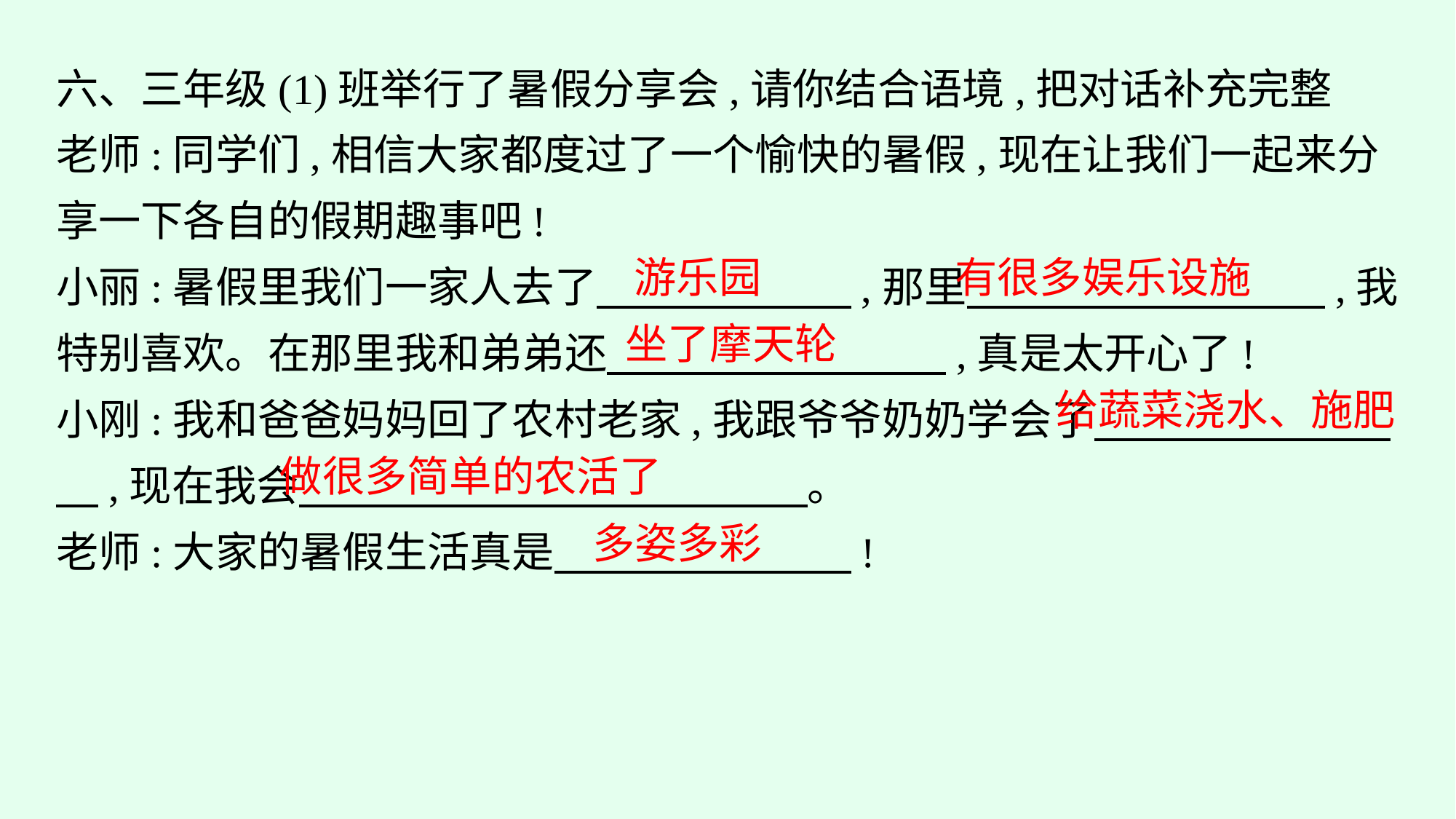

六、三年级(1)班举行了暑假分享会,请你结合语境,把对话补充完整
老师:同学们,相信大家都度过了一个愉快的暑假,现在让我们一起来分享一下各自的假期趣事吧!
小丽:暑假里我们一家人去了　　　　　　,那里　　　　　  　　　,我特别喜欢。在那里我和弟弟还　　　　　　　　,真是太开心了!
小刚:我和爸爸妈妈回了农村老家,我跟爷爷奶奶学会了　　　　　　　　,现在我会　　　　　　　　　　　　。
老师:大家的暑假生活真是　　　　　　　!
游乐园
有很多娱乐设施
坐了摩天轮
给蔬菜浇水、施肥
做很多简单的农活了
多姿多彩